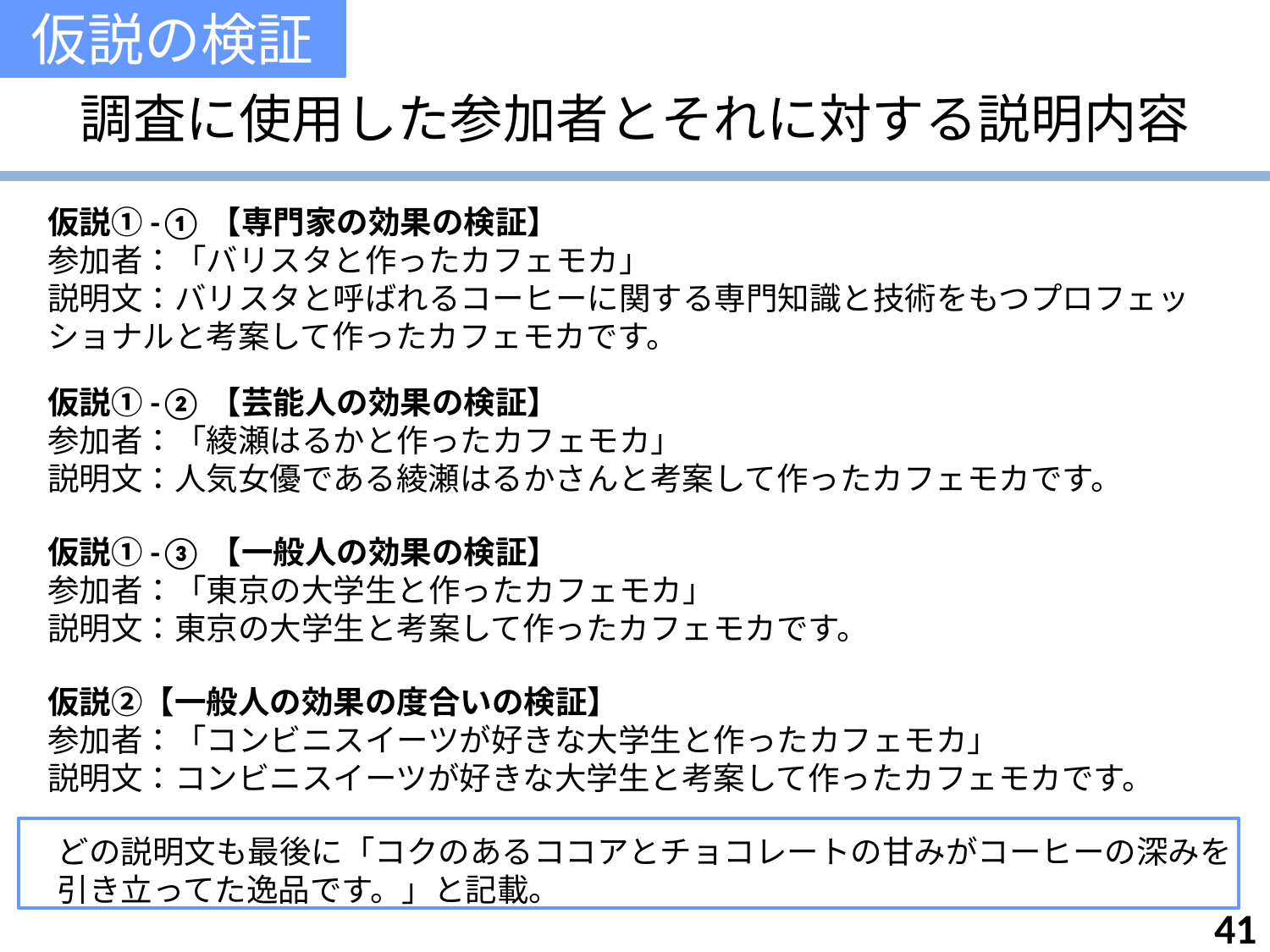

仮説の検証
# 調査に使用した参加者とそれに対する説明内容
仮説①-①【専門家の効果の検証】
参加者：「バリスタと作ったカフェモカ」
説明文：バリスタと呼ばれるコーヒーに関する専門知識と技術をもつプロフェッショナルと考案して作ったカフェモカです。
仮説①-②【芸能人の効果の検証】
参加者：「綾瀬はるかと作ったカフェモカ」
説明文：人気女優である綾瀬はるかさんと考案して作ったカフェモカです。
仮説①-③【一般人の効果の検証】
参加者：「東京の大学生と作ったカフェモカ」
説明文：東京の大学生と考案して作ったカフェモカです。
仮説②【一般人の効果の度合いの検証】
参加者：「コンビニスイーツが好きな大学生と作ったカフェモカ」
説明文：コンビニスイーツが好きな大学生と考案して作ったカフェモカです。

どの説明文も最後に「コクのあるココアとチョコレートの甘みがコーヒーの深みを引き立ってた逸品です。」と記載。
41